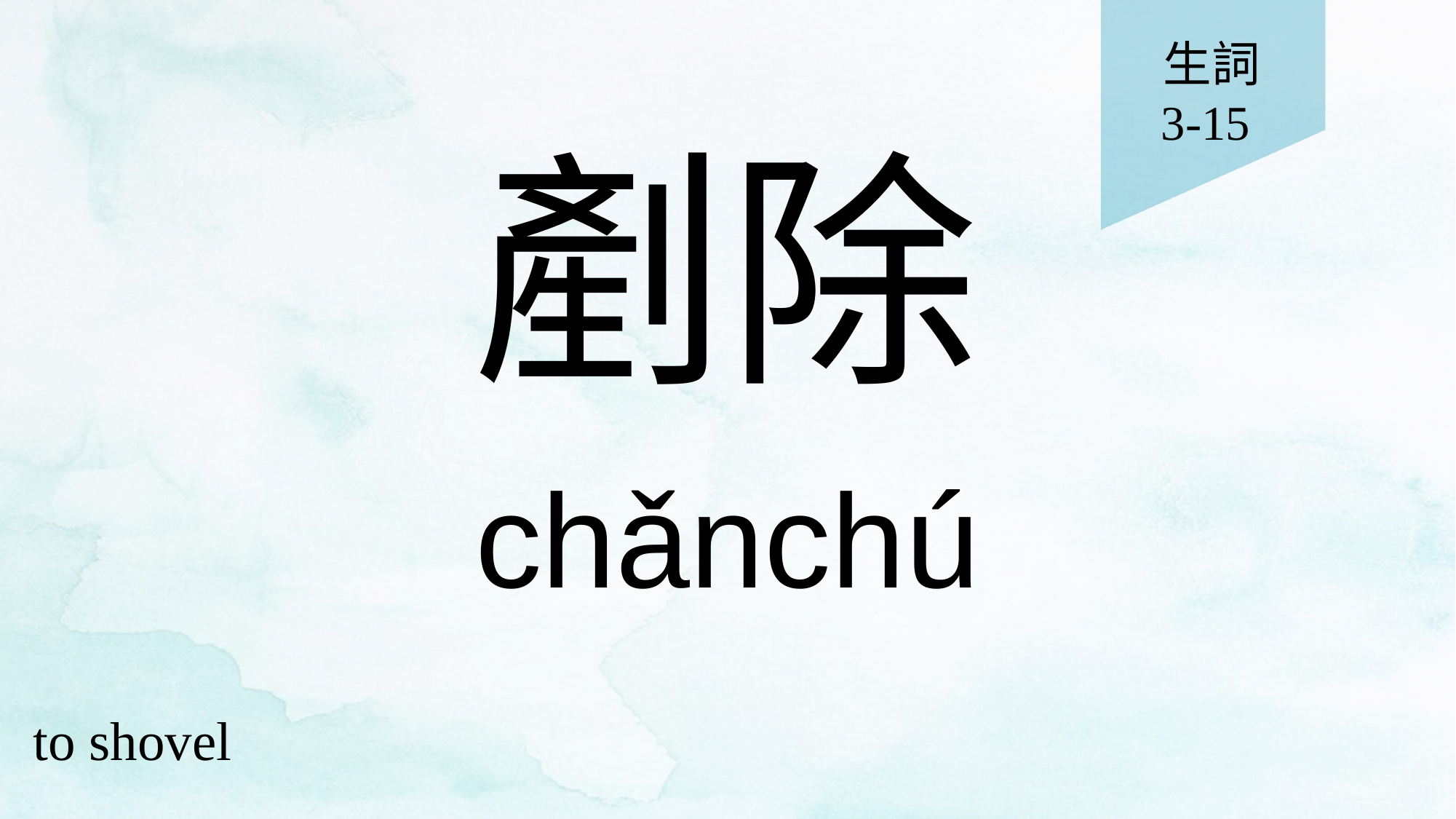

生詞
3-15
# 剷除
chǎnchú
to shovel